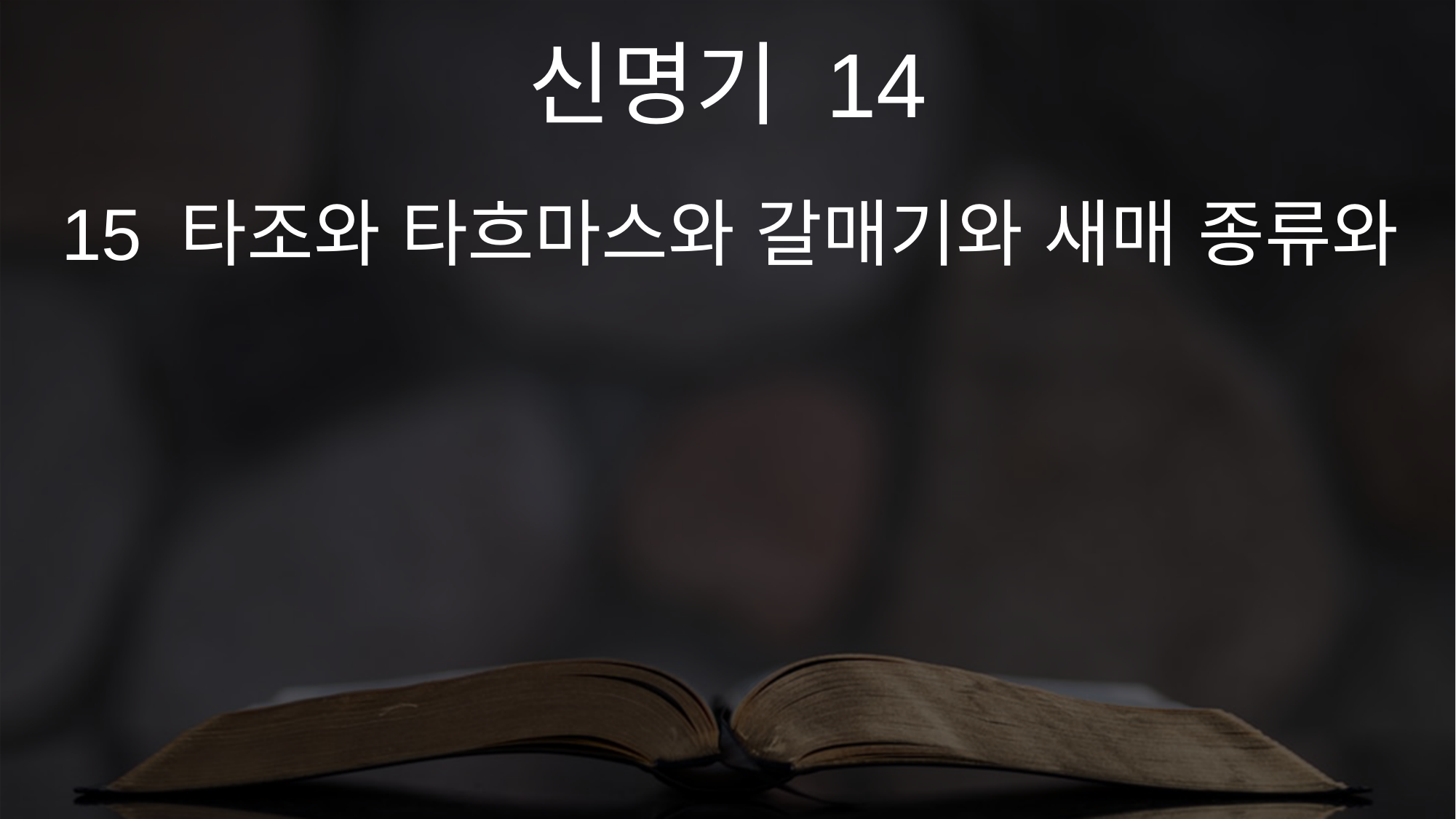

신명기 14
15 타조와 타흐마스와 갈매기와 새매 종류와